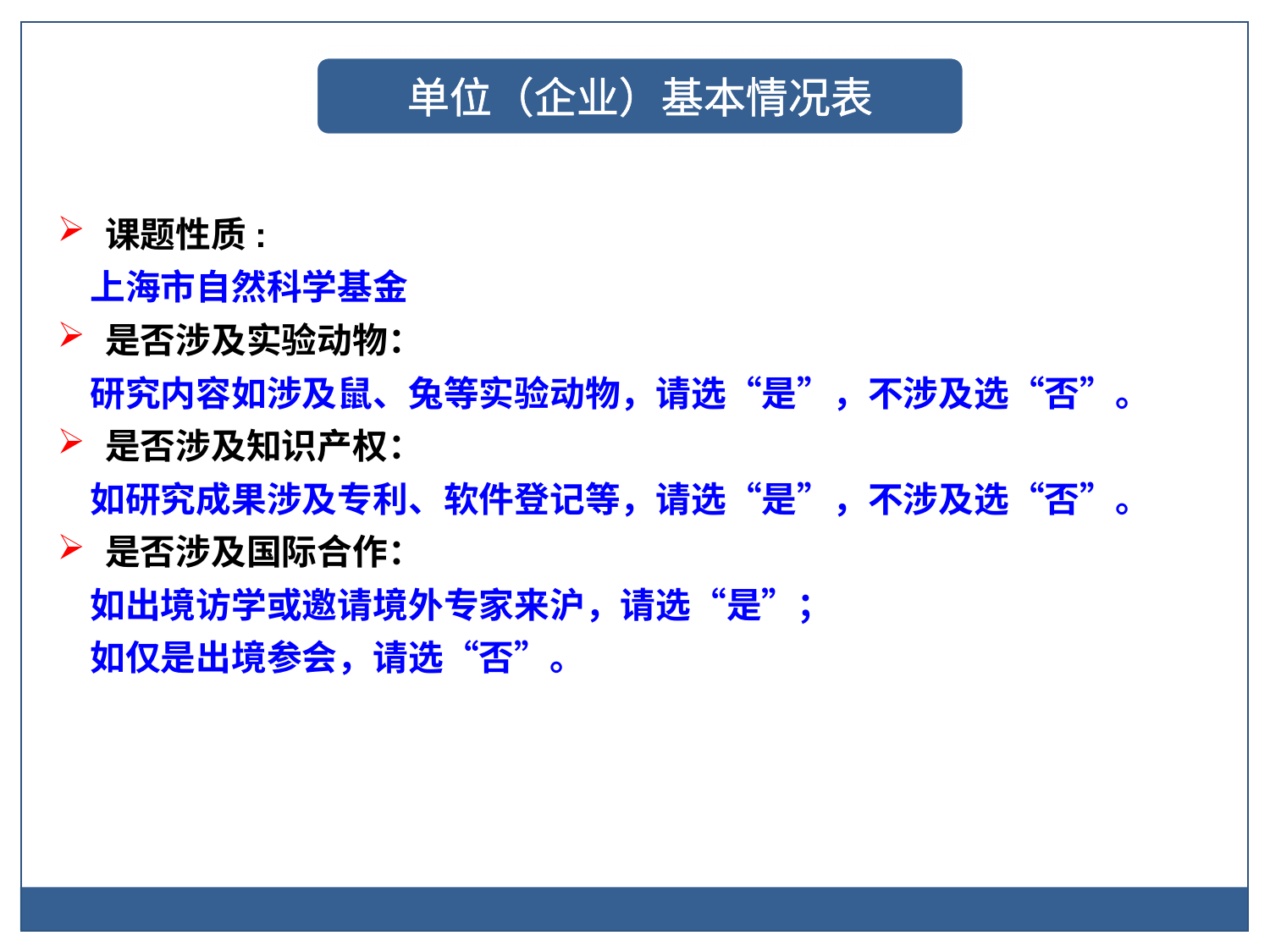

单位（企业）基本情况表
课题性质:
   上海市自然科学基金
是否涉及实验动物：
   研究内容如涉及鼠、兔等实验动物，请选“是”，不涉及选“否”。
是否涉及知识产权：
   如研究成果涉及专利、软件登记等，请选“是”，不涉及选“否”。
是否涉及国际合作：
   如出境访学或邀请境外专家来沪，请选“是”；
   如仅是出境参会，请选“否”。